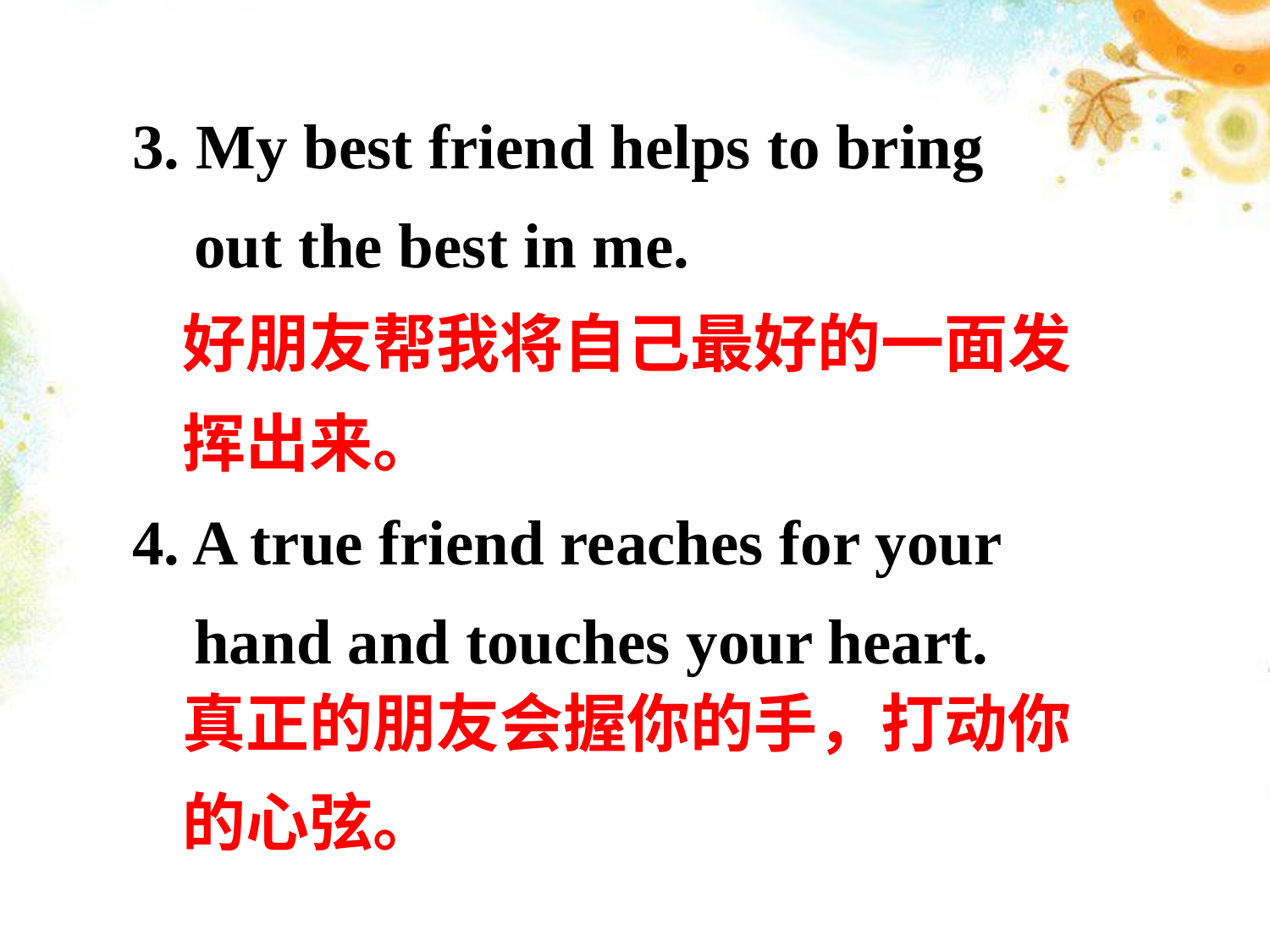

3. My best friend helps to bring out the best in me.

4. A true friend reaches for your hand and touches your heart.
好朋友帮我将自己最好的一面发挥出来。
真正的朋友会握你的手，打动你的心弦。